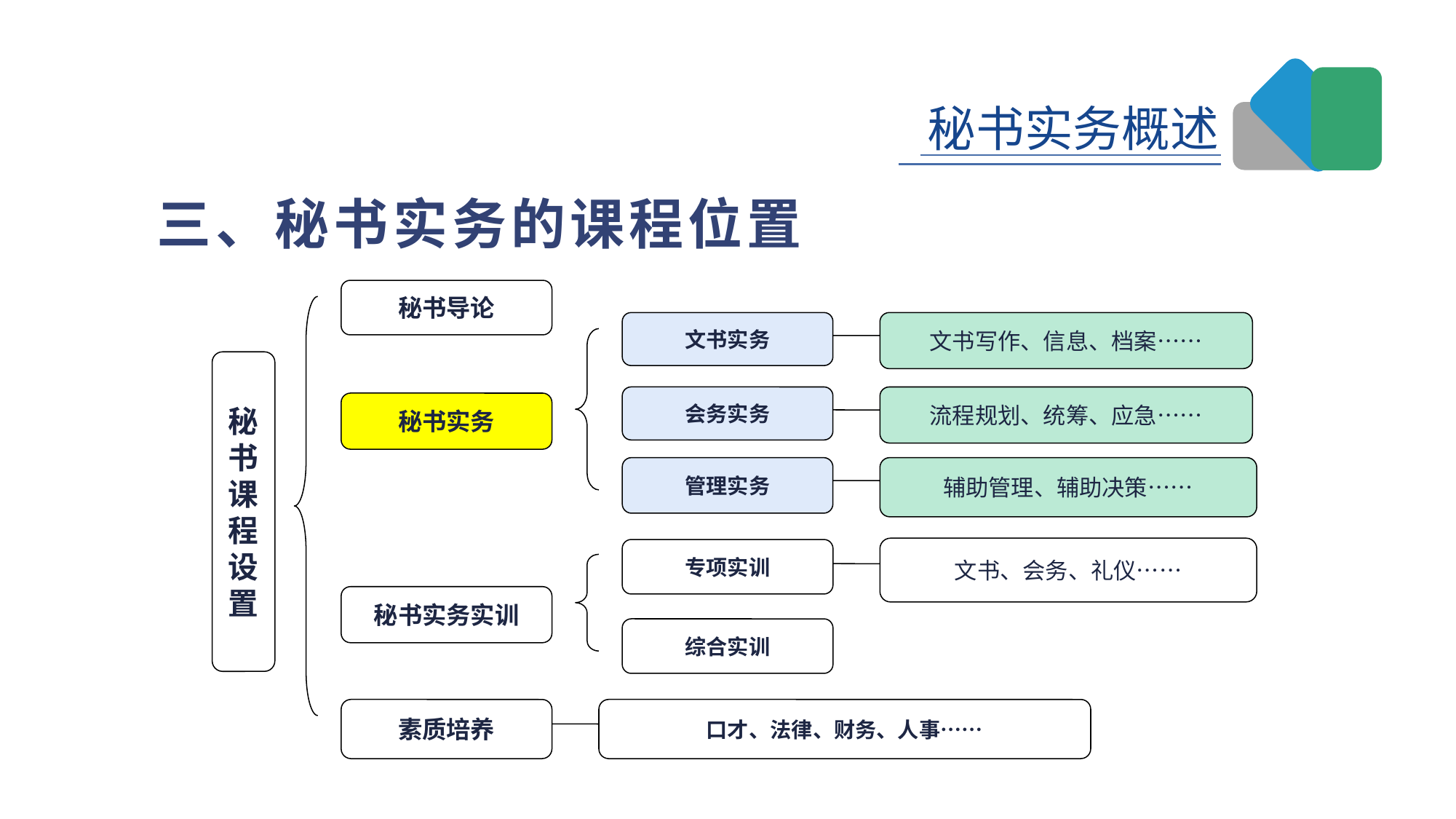

三、秘书实务的课程位置

秘书导论

文书实务
文书写作、信息、档案……

会务实务
流程规划、统筹、应急……
秘书实务
管理实务
辅助管理、辅助决策……
秘书课程设置
文书、会务、礼仪……
专项实训

秘书实务实训
综合实训
素质培养
口才、法律、财务、人事……